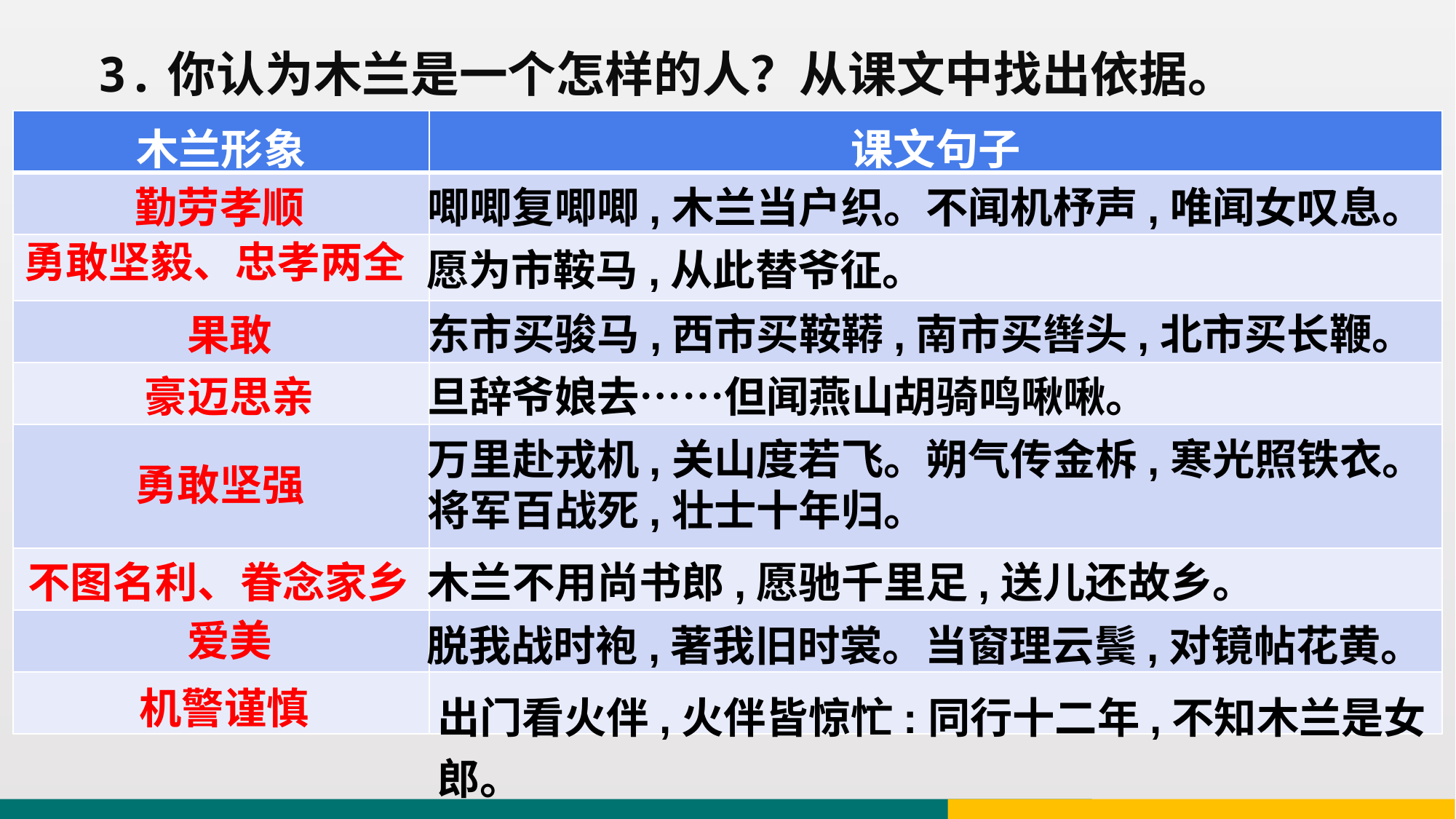

3.你认为木兰是一个怎样的人？从课文中找出依据。
| 木兰形象 | 课文句子 |
| --- | --- |
|  |  |
|  |  |
|  |  |
|  |  |
|  |  |
|  |  |
|  |  |
|  |  |
勤劳孝顺
唧唧复唧唧,木兰当户织。不闻机杼声,唯闻女叹息。
勇敢坚毅、忠孝两全
愿为市鞍马,从此替爷征。
东市买骏马,西市买鞍鞯,南市买辔头,北市买长鞭。
果敢
豪迈思亲
旦辞爷娘去……但闻燕山胡骑鸣啾啾。
万里赴戎机,关山度若飞。朔气传金柝,寒光照铁衣。将军百战死,壮士十年归。
勇敢坚强
不图名利、眷念家乡
木兰不用尚书郎,愿驰千里足,送儿还故乡。
脱我战时袍,著我旧时裳。当窗理云鬓,对镜帖花黄。
爱美
出门看火伴,火伴皆惊忙:同行十二年,不知木兰是女郎。
机警谨慎